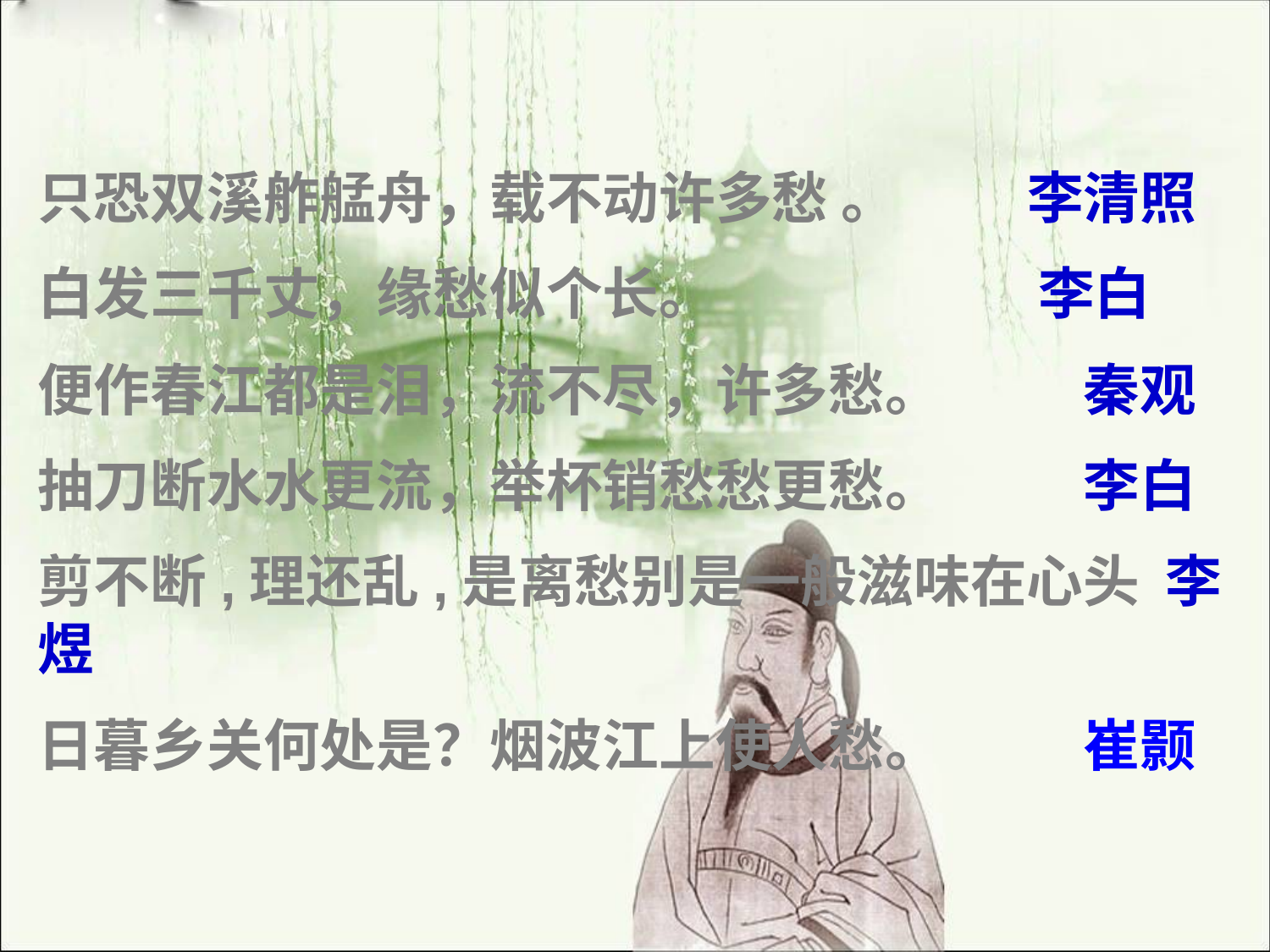

只恐双溪舴艋舟，载不动许多愁 。          李清照
白发三千丈，缘愁似个长。                         李白
便作春江都是泪，流不尽，许多愁。           秦观
抽刀断水水更流，举杯销愁愁更愁。           李白
剪不断,理还乱,是离愁别是一般滋味在心头  李煜
日暮乡关何处是？烟波江上使人愁。           崔颢